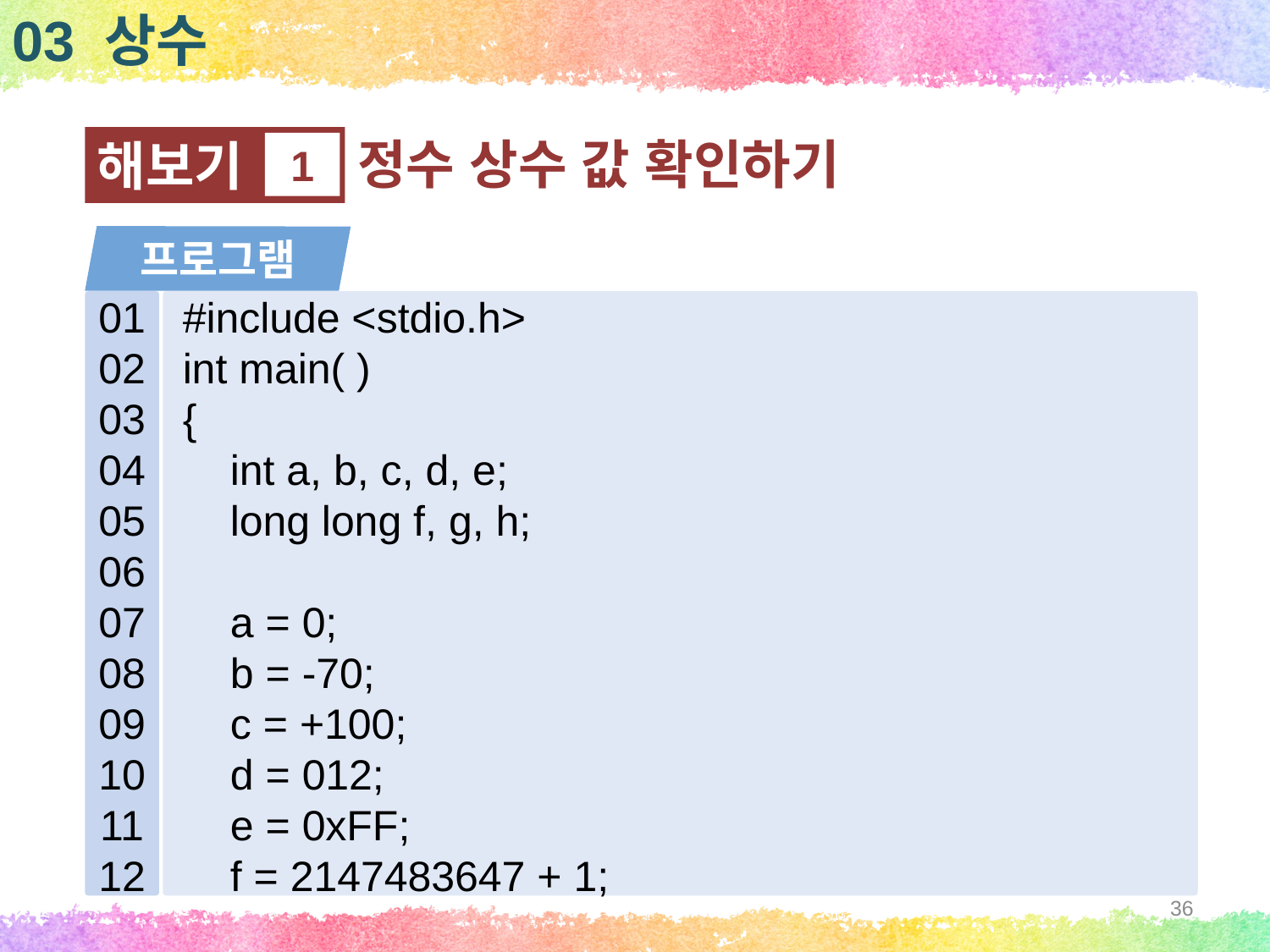

03 상수
정수 상수 값 확인하기
해보기
1
프로그램
01
02
03
04
05
06
07
08
09
10
11
12
#include <stdio.h>
int main( )
{
    int a, b, c, d, e;
    long long f, g, h;

    a = 0;
    b = -70;
    c = +100;
    d = 012;
    e = 0xFF;
    f = 2147483647 + 1;

36